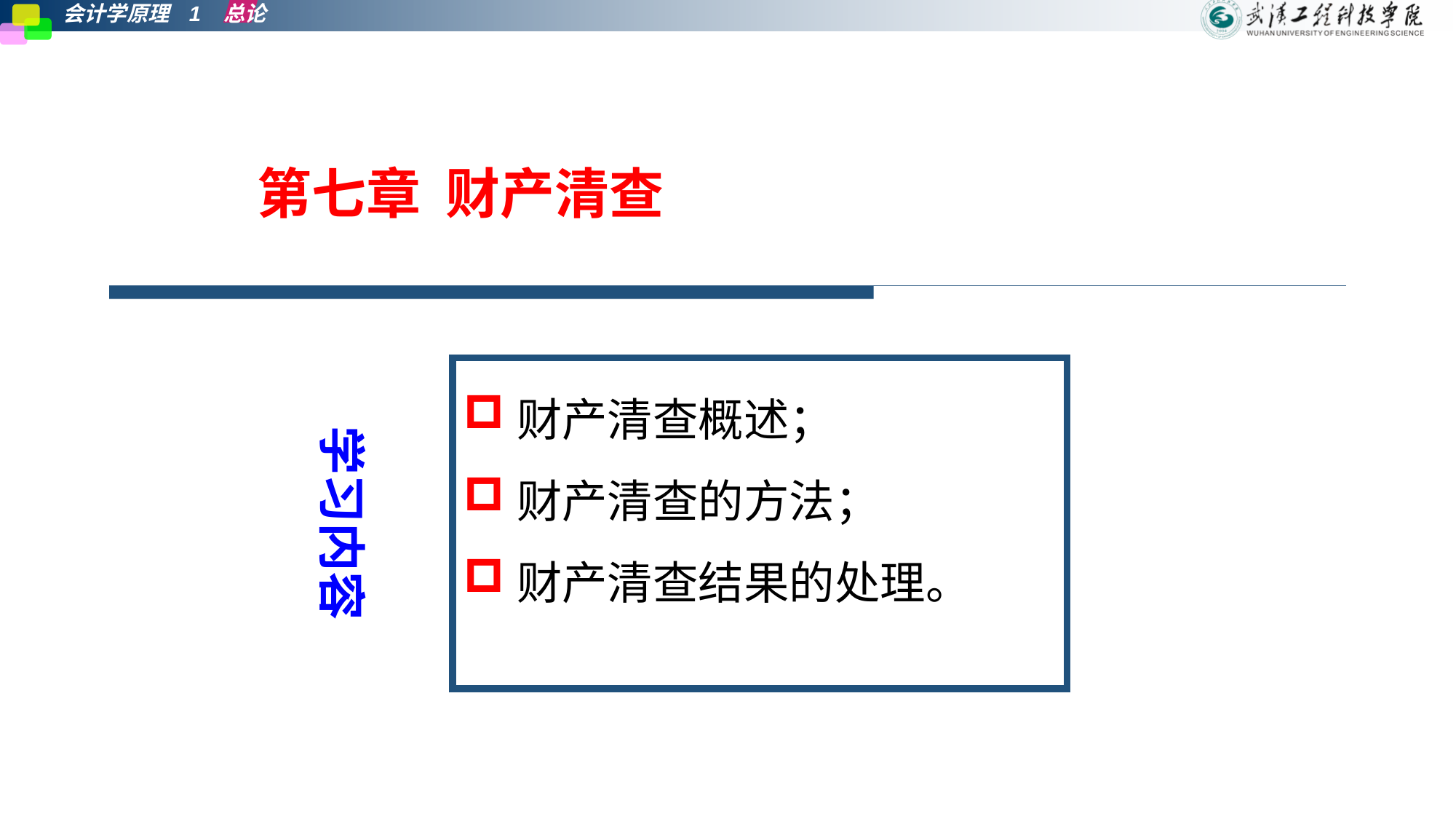

第七章  财产清查
学习内容
财产清查概述；
财产清查的方法；
财产清查结果的处理。